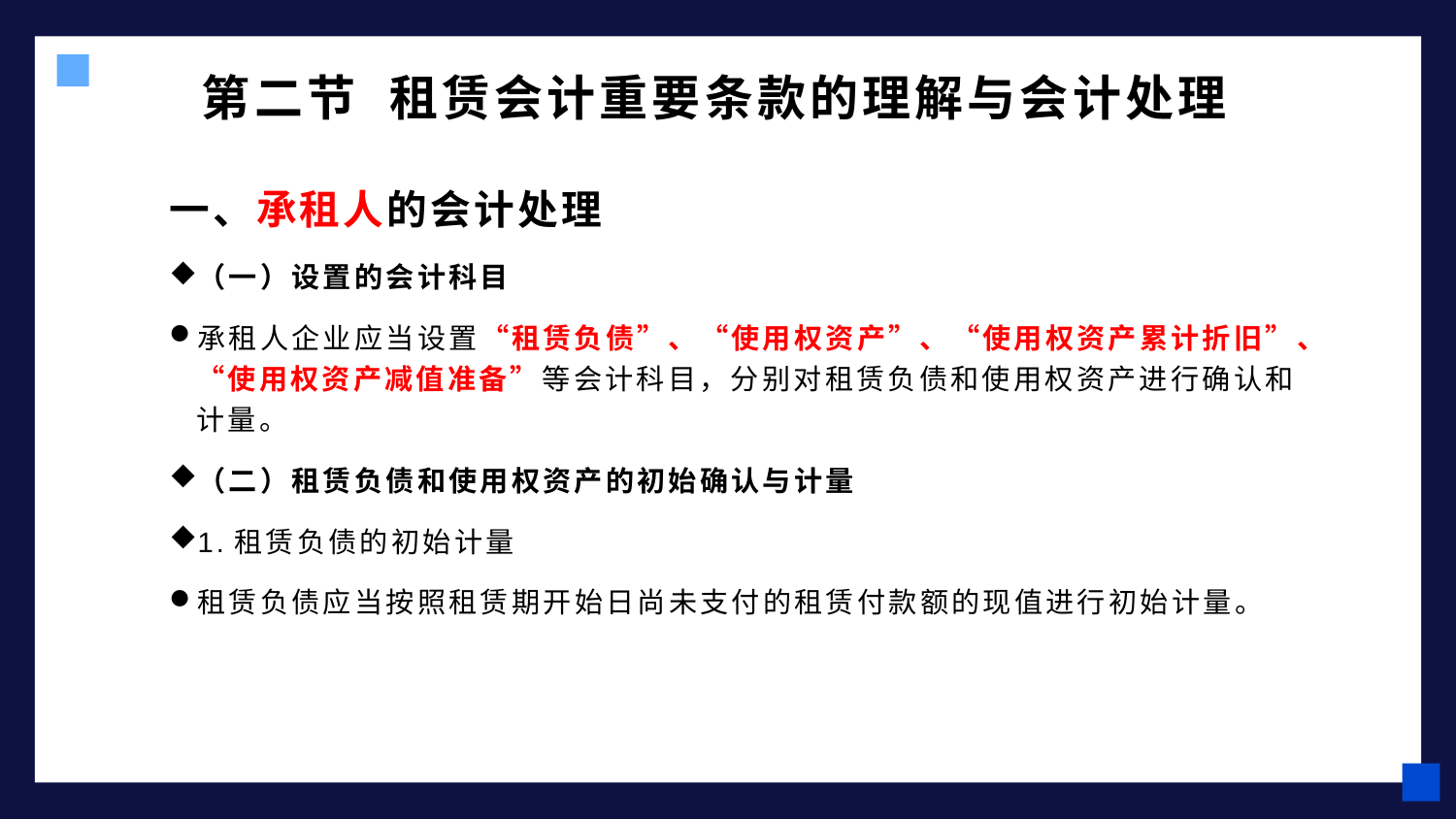

# 第二节  租赁会计重要条款的理解与会计处理
一、承租人的会计处理
（一）设置的会计科目
承租人企业应当设置“租赁负债”、“使用权资产”、“使用权资产累计折旧”、“使用权资产减值准备”等会计科目，分别对租赁负债和使用权资产进行确认和计量。
（二）租赁负债和使用权资产的初始确认与计量
1.租赁负债的初始计量
租赁负债应当按照租赁期开始日尚未支付的租赁付款额的现值进行初始计量。